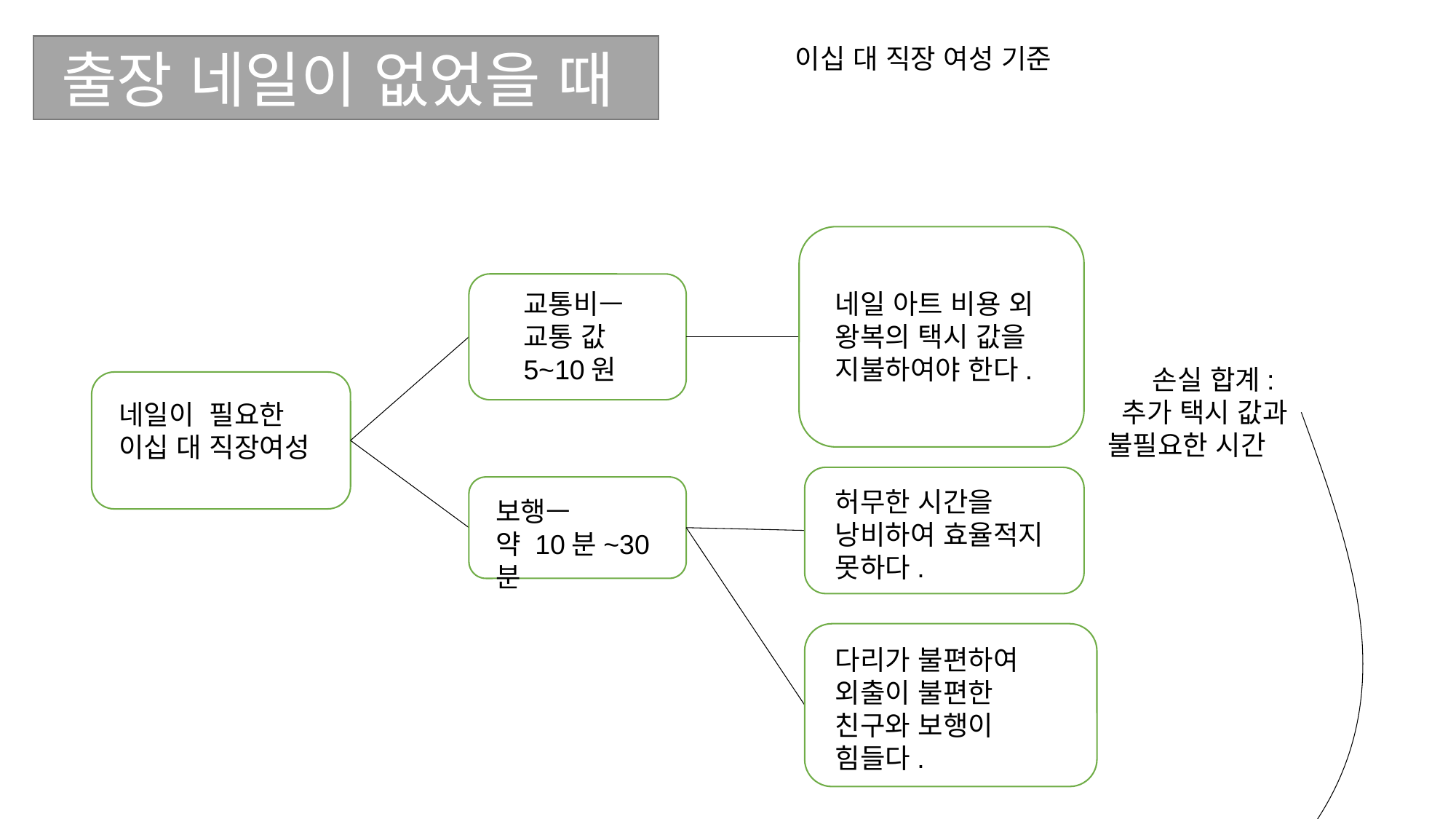

출장 네일이 없었을 때
이십 대 직장 여성 기준

교통비—
교통 값 5~10원
네일 아트 비용 외 왕복의 택시 값을 지불하여야 한다.
     손실 합계:
 추가 택시 값과 불필요한 시간

네일이  필요한 이십 대 직장여성

허무한 시간을 낭비하여 효율적지 못하다.
보행—
약 10분~30분

다리가 불편하여 외출이 불편한 친구와 보행이 힘들다.